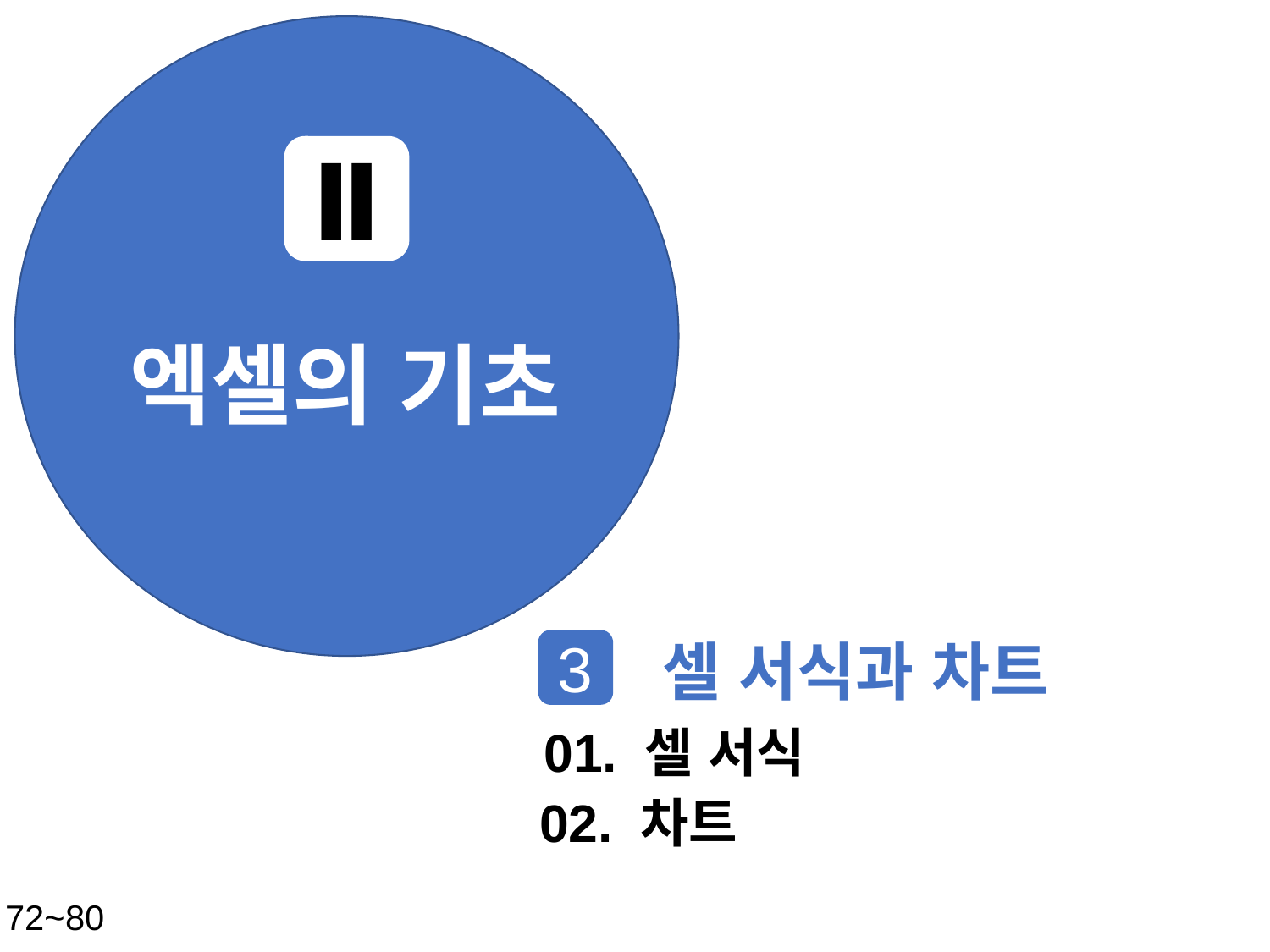

Ⅱ
엑셀의 기초
셀 서식과 차트
3
01. 셀 서식
02. 차트
P. 72~80